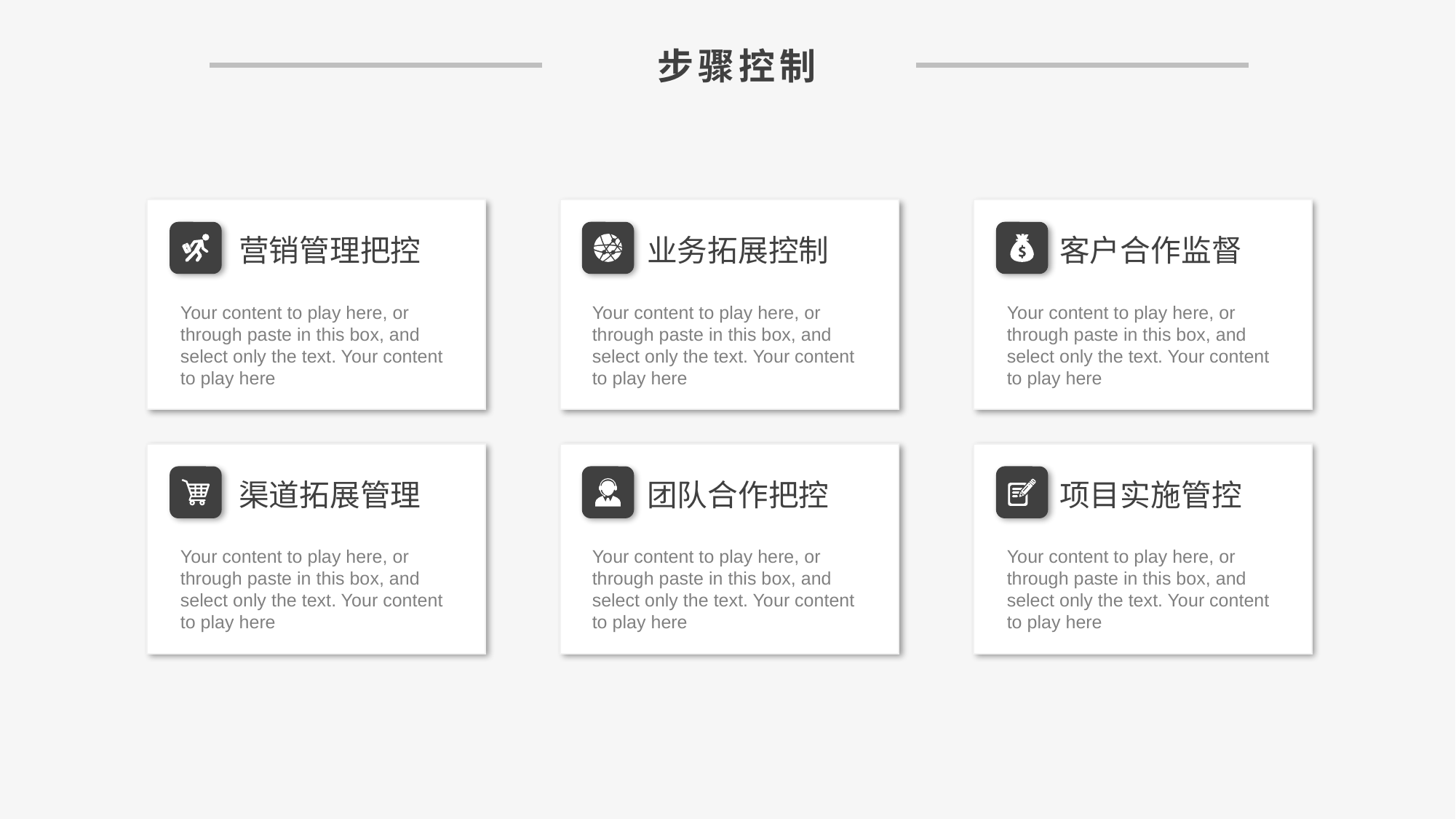

步骤控制

Your content to play here, or through paste in this box, and select only the text. Your content to play here

Your content to play here, or through paste in this box, and select only the text. Your content to play here

Your content to play here, or through paste in this box, and select only the text. Your content to play here
营销管理把控
业务拓展控制
客户合作监督

Your content to play here, or through paste in this box, and select only the text. Your content to play here

Your content to play here, or through paste in this box, and select only the text. Your content to play here

Your content to play here, or through paste in this box, and select only the text. Your content to play here
渠道拓展管理
团队合作把控
项目实施管控